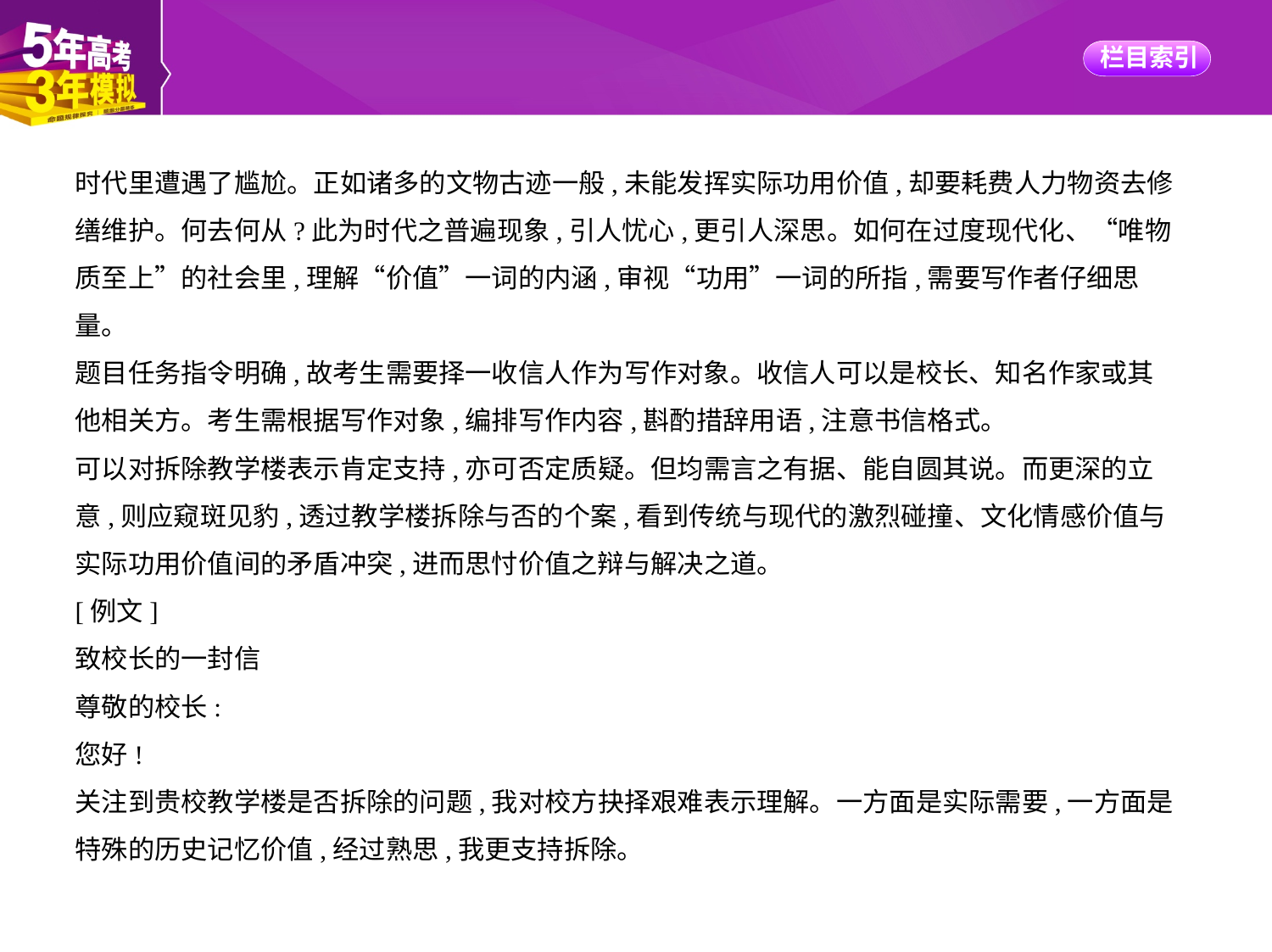

时代里遭遇了尴尬。正如诸多的文物古迹一般,未能发挥实际功用价值,却要耗费人力物资去修
缮维护。何去何从?此为时代之普遍现象,引人忧心,更引人深思。如何在过度现代化、“唯物
质至上”的社会里,理解“价值”一词的内涵,审视“功用”一词的所指,需要写作者仔细思
量。
题目任务指令明确,故考生需要择一收信人作为写作对象。收信人可以是校长、知名作家或其
他相关方。考生需根据写作对象,编排写作内容,斟酌措辞用语,注意书信格式。
可以对拆除教学楼表示肯定支持,亦可否定质疑。但均需言之有据、能自圆其说。而更深的立
意,则应窥斑见豹,透过教学楼拆除与否的个案,看到传统与现代的激烈碰撞、文化情感价值与
实际功用价值间的矛盾冲突,进而思忖价值之辩与解决之道。
[例文]
致校长的一封信
尊敬的校长:
您好!
关注到贵校教学楼是否拆除的问题,我对校方抉择艰难表示理解。一方面是实际需要,一方面是
特殊的历史记忆价值,经过熟思,我更支持拆除。